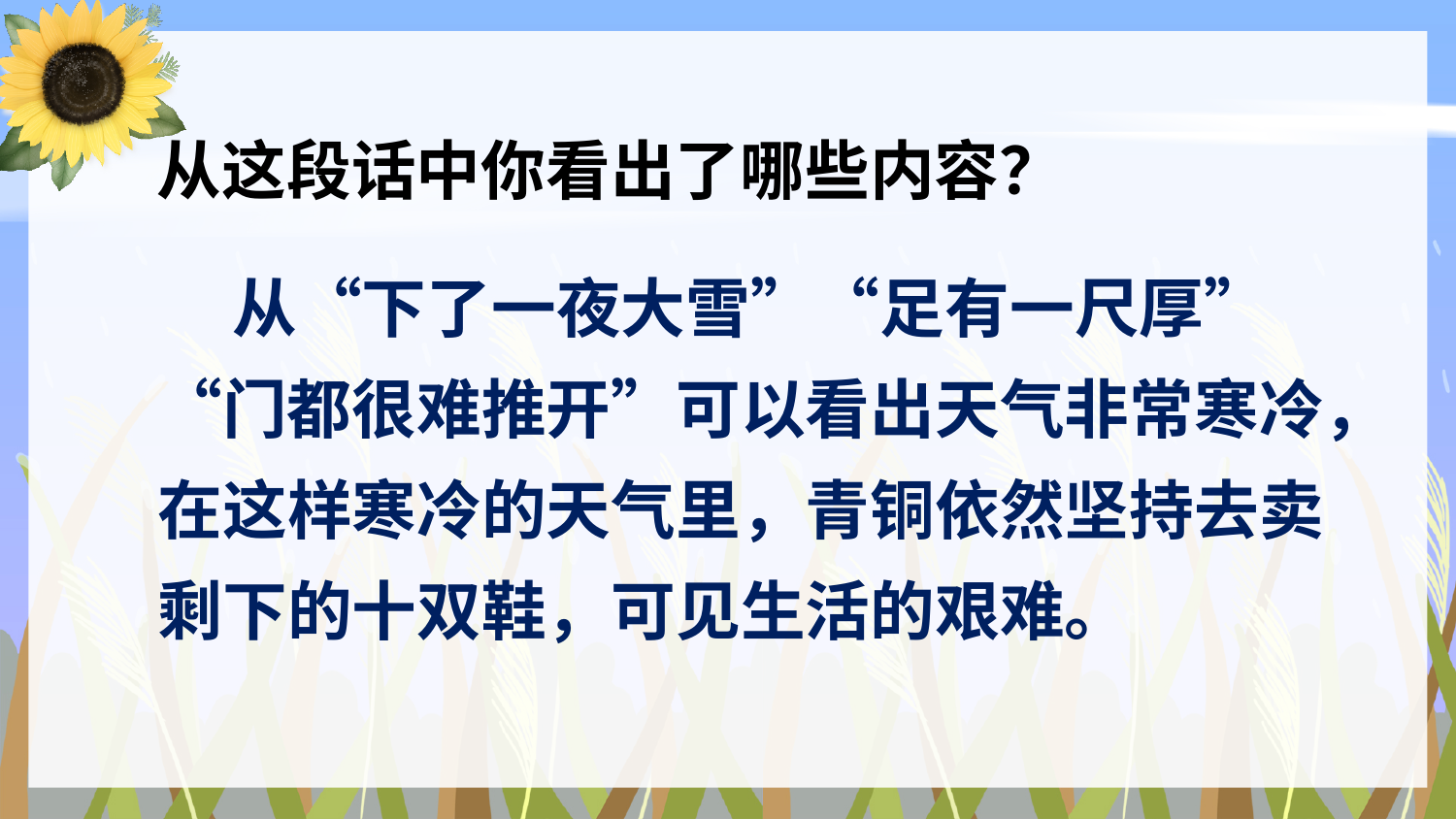

从这段话中你看出了哪些内容？
    从“下了一夜大雪”“足有一尺厚”“门都很难推开”可以看出天气非常寒冷，在这样寒冷的天气里，青铜依然坚持去卖剩下的十双鞋，可见生活的艰难。